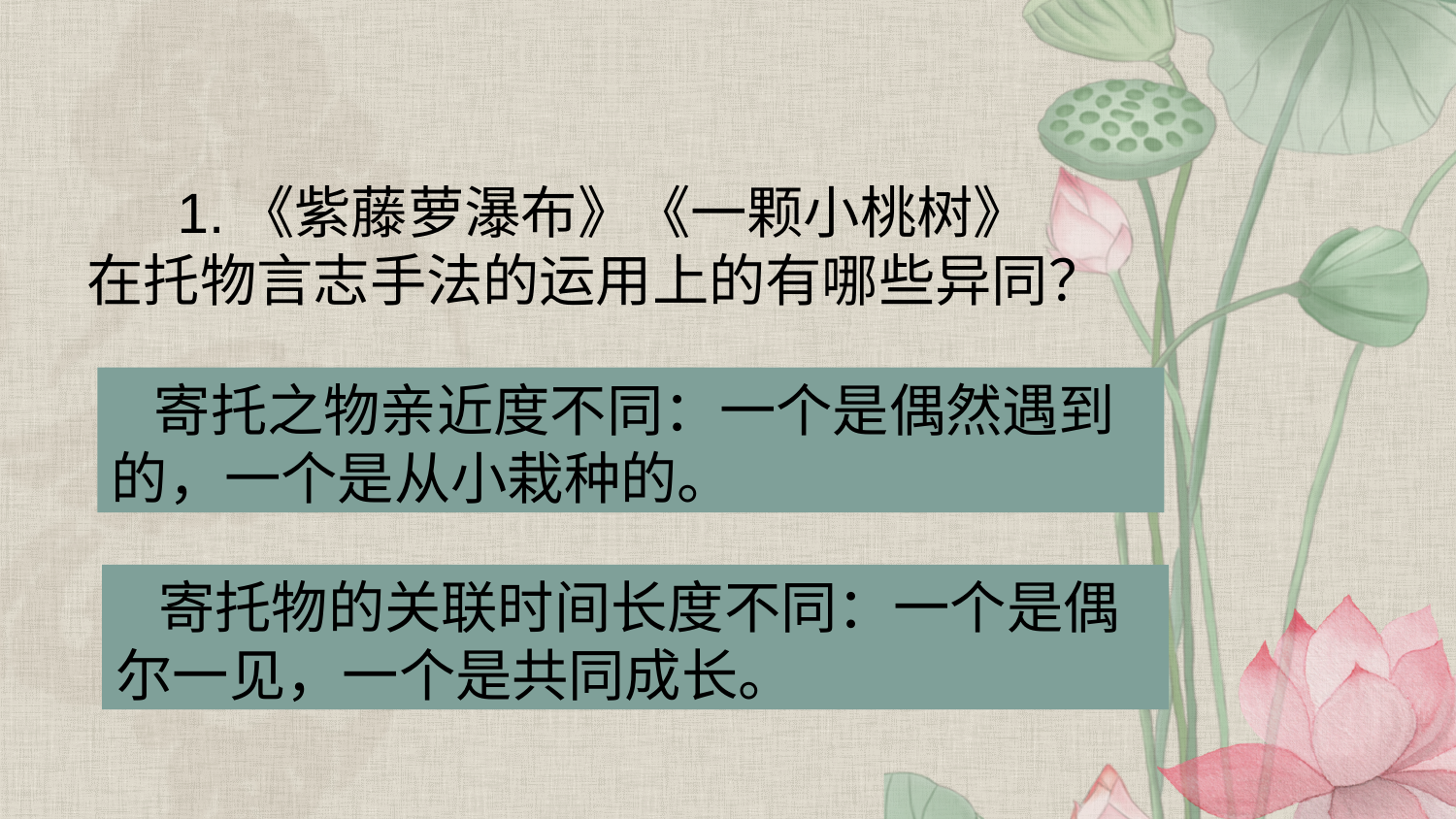

1.《紫藤萝瀑布》《一颗小桃树》
在托物言志手法的运用上的有哪些异同？
寄托之物亲近度不同：一个是偶然遇到的，一个是从小栽种的。
寄托物的关联时间长度不同：一个是偶尔一见，一个是共同成长。